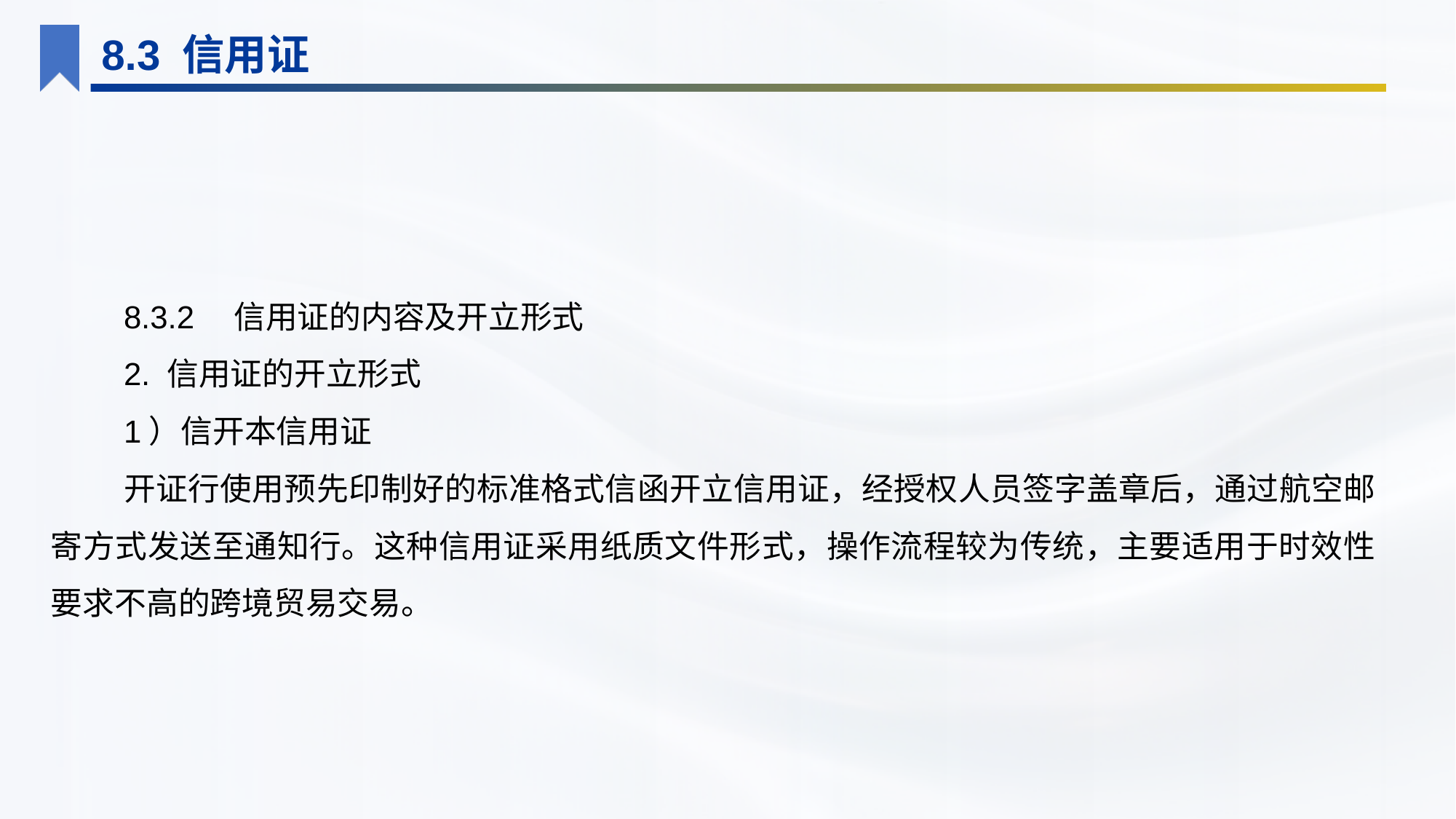

8.3 信用证
8.3.2　信用证的内容及开立形式
2. 信用证的开立形式
1）信开本信用证
开证行使用预先印制好的标准格式信函开立信用证，经授权人员签字盖章后，通过航空邮寄方式发送至通知行。这种信用证采用纸质文件形式，操作流程较为传统，主要适用于时效性要求不高的跨境贸易交易。